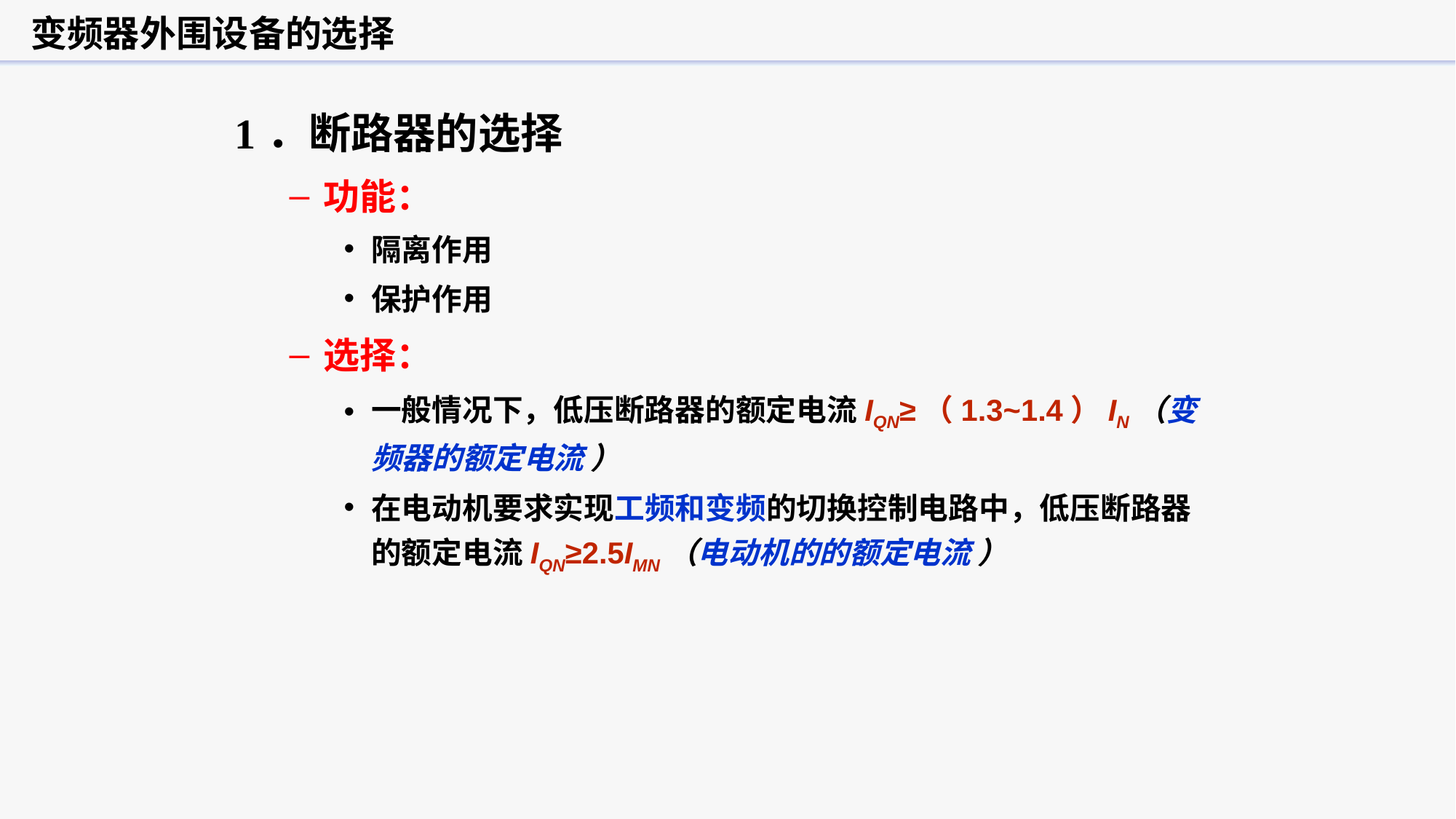

变频器外围设备的选择

1．断路器的选择
功能：
隔离作用
保护作用
选择：
一般情况下，低压断路器的额定电流IQN≥（1.3~1.4）IN（变频器的额定电流 ）
在电动机要求实现工频和变频的切换控制电路中，低压断路器的额定电流IQN≥2.5IMN（电动机的的额定电流 ）